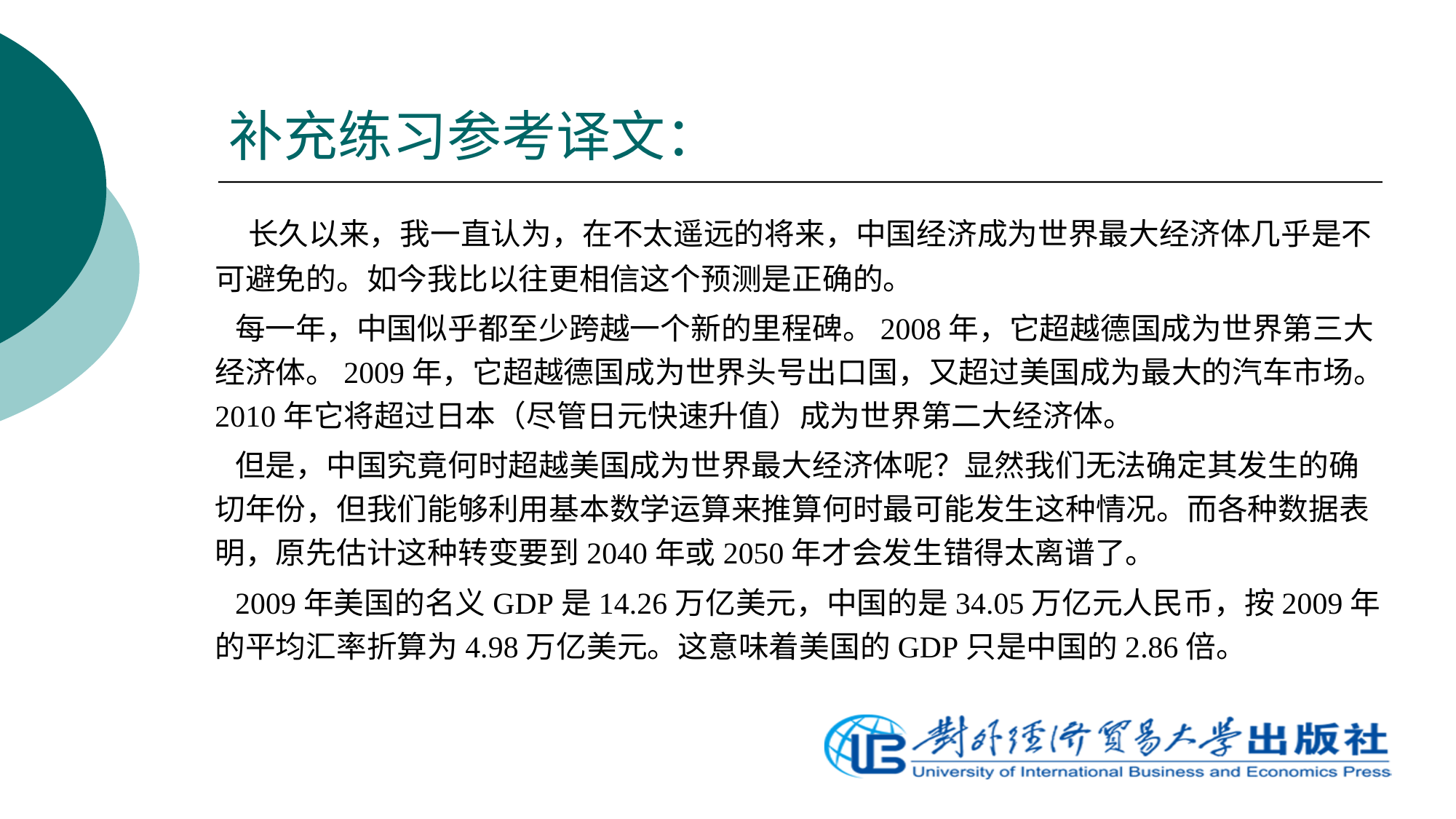

# 补充练习参考译文：
        长久以来，我一直认为，在不太遥远的将来，中国经济成为世界最大经济体几乎是不可避免的。如今我比以往更相信这个预测是正确的。
        每一年，中国似乎都至少跨越一个新的里程碑。2008年，它超越德国成为世界第三大经济体。2009年，它超越德国成为世界头号出口国，又超过美国成为最大的汽车市场。2010年它将超过日本（尽管日元快速升值）成为世界第二大经济体。
        但是，中国究竟何时超越美国成为世界最大经济体呢？显然我们无法确定其发生的确切年份，但我们能够利用基本数学运算来推算何时最可能发生这种情况。而各种数据表明，原先估计这种转变要到2040年或2050年才会发生错得太离谱了。
        2009年美国的名义GDP是14.26万亿美元，中国的是34.05万亿元人民币，按2009年的平均汇率折算为4.98万亿美元。这意味着美国的GDP只是中国的2.86倍。